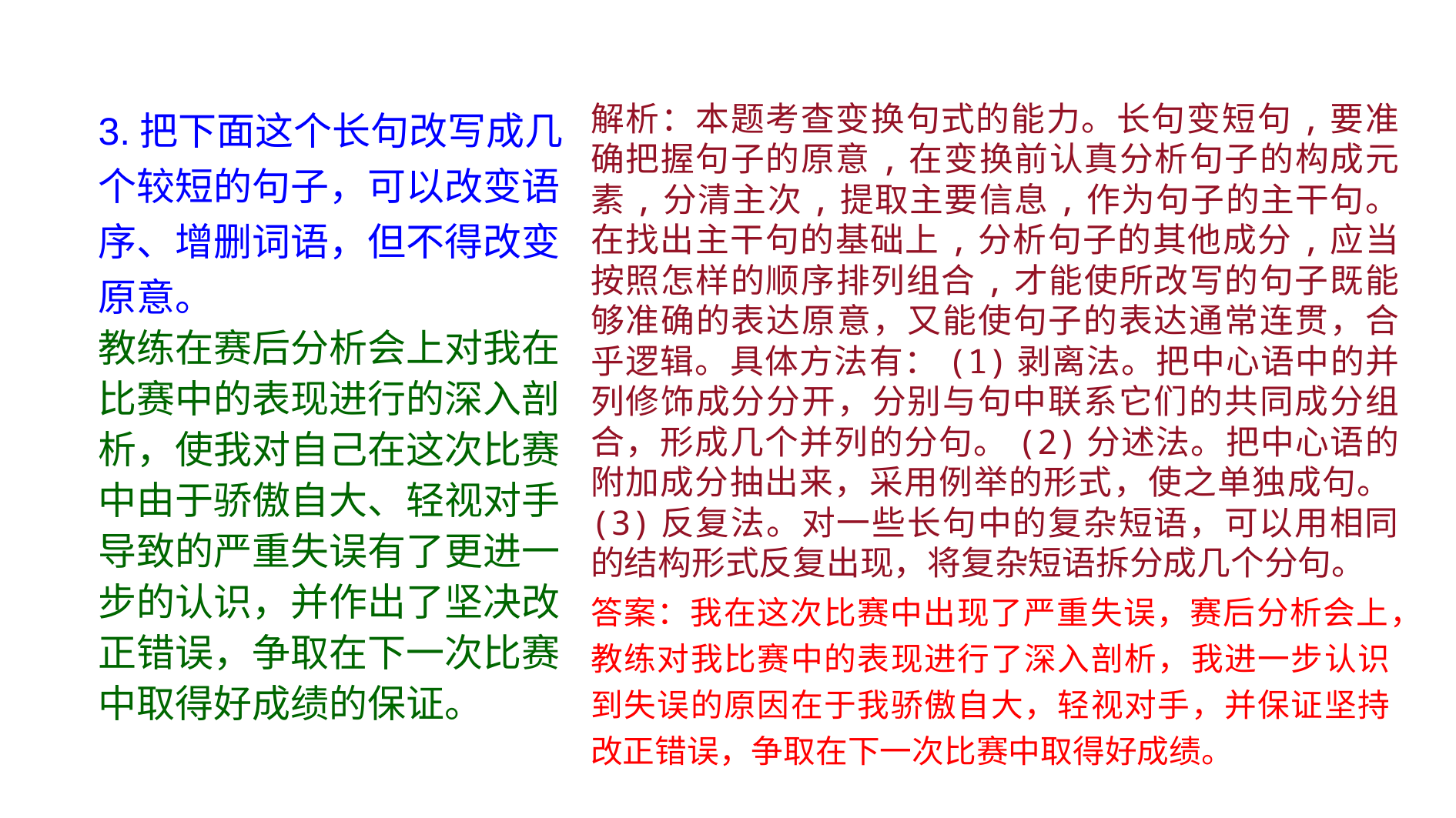

3.把下面这个长句改写成几个较短的句子，可以改变语序、增删词语，但不得改变原意。
教练在赛后分析会上对我在比赛中的表现进行的深入剖析，使我对自己在这次比赛中由于骄傲自大、轻视对手导致的严重失误有了更进一步的认识，并作出了坚决改正错误，争取在下一次比赛中取得好成绩的保证。
解析：本题考查变换句式的能力。长句变短句,要准确把握句子的原意,在变换前认真分析句子的构成元素,分清主次,提取主要信息,作为句子的主干句。在找出主干句的基础上,分析句子的其他成分,应当按照怎样的顺序排列组合,才能使所改写的句子既能够准确的表达原意，又能使句子的表达通常连贯，合乎逻辑。具体方法有：(1)剥离法。把中心语中的并列修饰成分分开，分别与句中联系它们的共同成分组合，形成几个并列的分句。(2)分述法。把中心语的附加成分抽出来，采用例举的形式，使之单独成句。(3)反复法。对一些长句中的复杂短语，可以用相同的结构形式反复出现，将复杂短语拆分成几个分句。
答案：我在这次比赛中出现了严重失误，赛后分析会上，教练对我比赛中的表现进行了深入剖析，我进一步认识到失误的原因在于我骄傲自大，轻视对手，并保证坚持改正错误，争取在下一次比赛中取得好成绩。